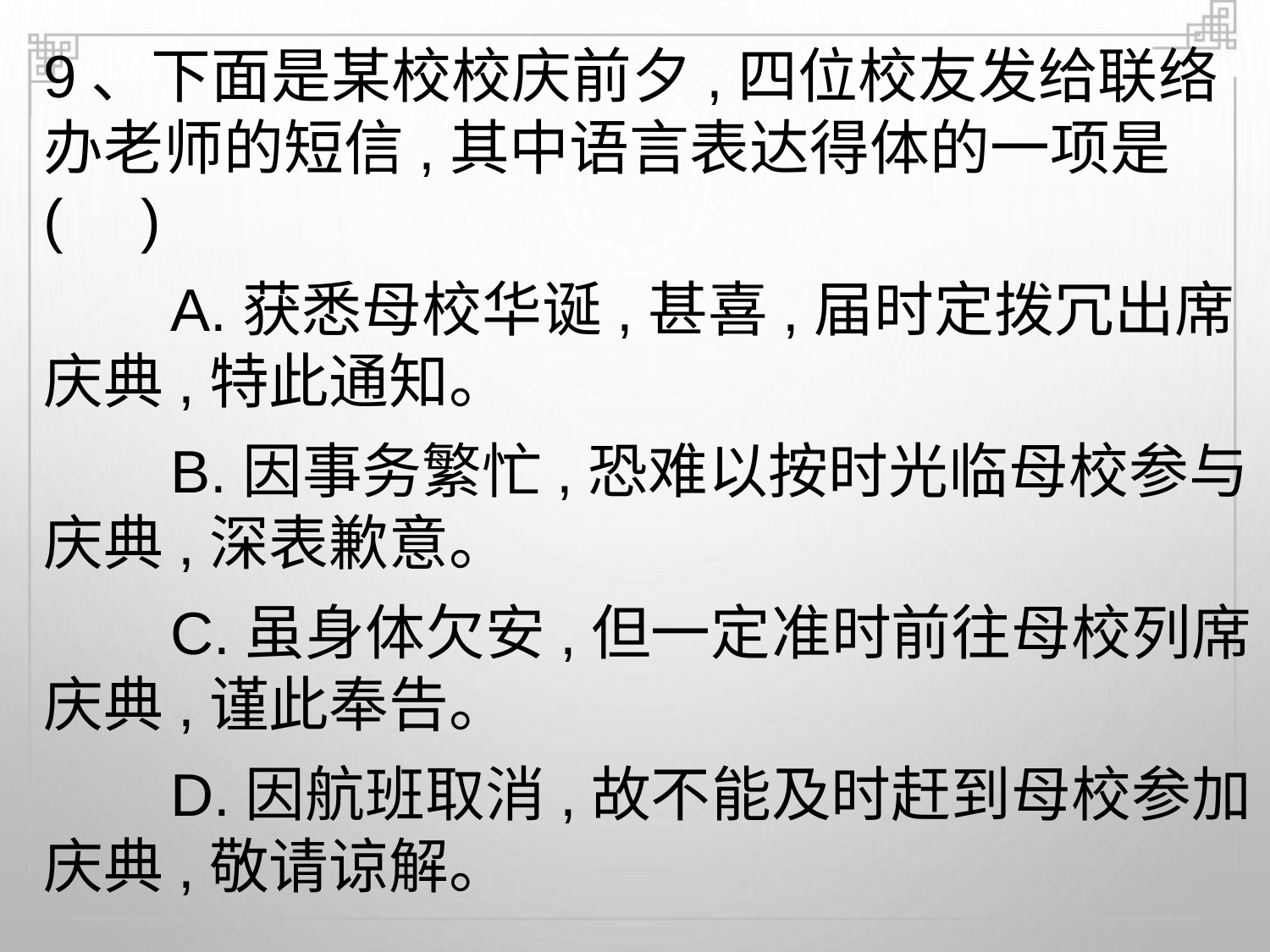

9、下面是某校校庆前夕,四位校友发给联络
办老师的短信,其中语言表达得体的一项是
( )
A.获悉母校华诞,甚喜,届时定拨冗出席
庆典,特此通知。
B.因事务繁忙,恐难以按时光临母校参与
庆典,深表歉意。
C.虽身体欠安,但一定准时前往母校列席
庆典,谨此奉告。
D.因航班取消,故不能及时赶到母校参加
庆典,敬请谅解。